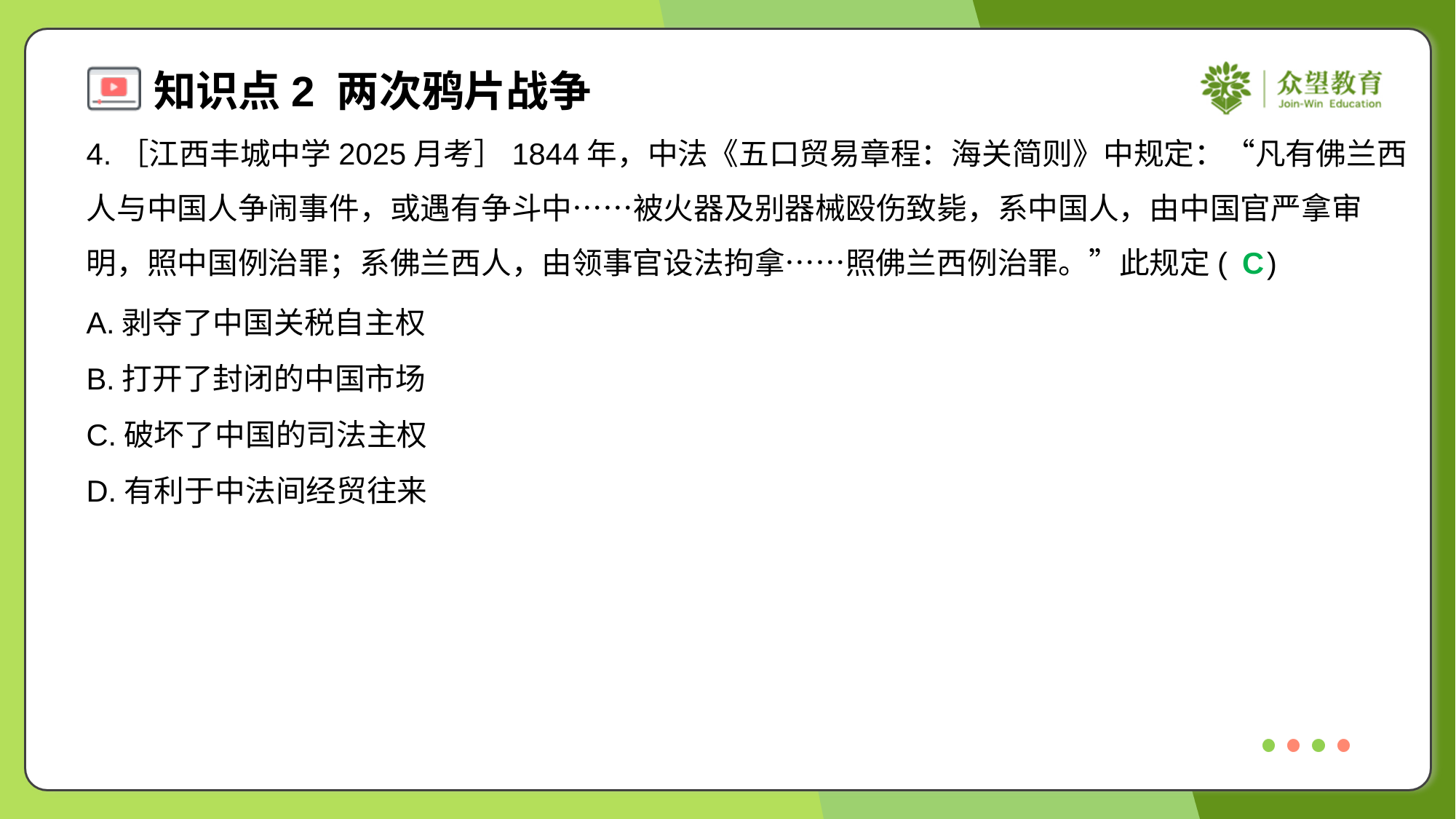

4.［江西丰城中学2025月考］1844年，中法《五口贸易章程：海关简则》中规定：“凡有佛兰西
人与中国人争闹事件，或遇有争斗中……被火器及别器械殴伤致毙，系中国人，由中国官严拿审
明，照中国例治罪；系佛兰西人，由领事官设法拘拿……照佛兰西例治罪。”此规定(     )
C
A.剥夺了中国关税自主权
B.打开了封闭的中国市场
C.破坏了中国的司法主权
D.有利于中法间经贸往来